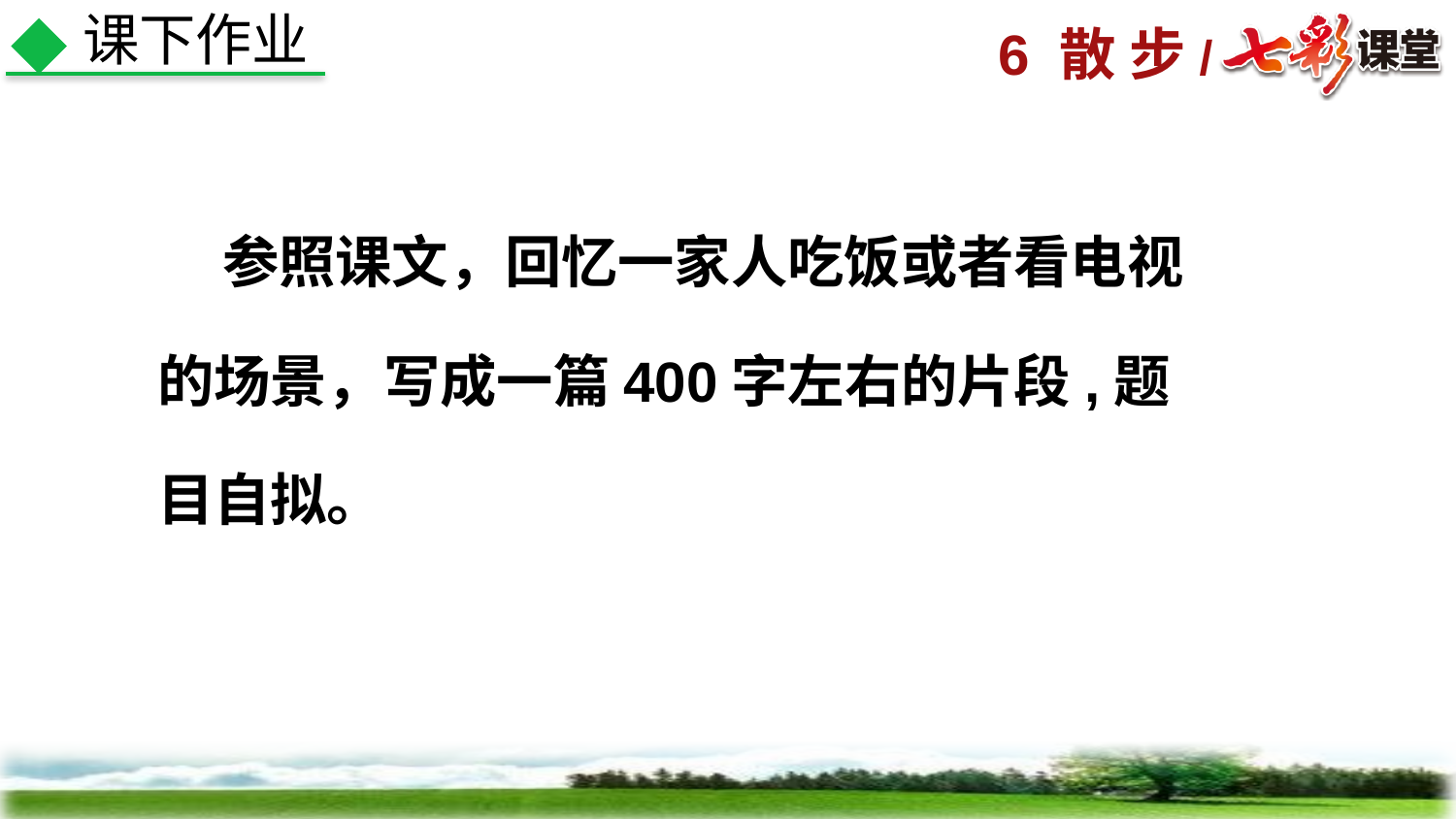

课下作业

    参照课文，回忆一家人吃饭或者看电视的场景，写成一篇400字左右的片段,题目自拟。